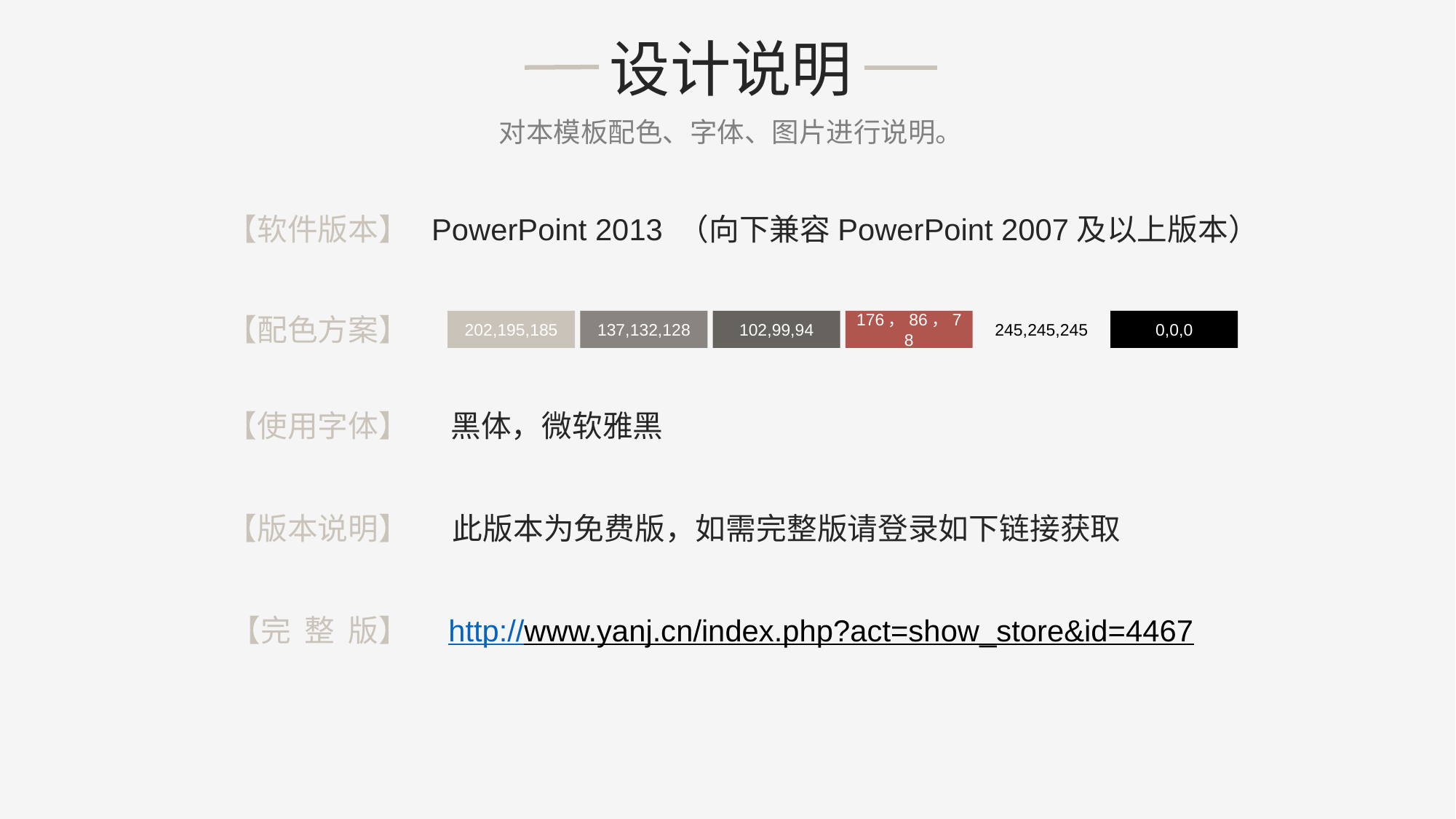

设计说明
对本模板配色、字体、图片进行说明。
【软件版本】
PowerPoint 2013 （向下兼容PowerPoint 2007及以上版本）
【配色方案】
202,195,185
137,132,128
102,99,94
176，86，78
245,245,245
0,0,0
【使用字体】
黑体，微软雅黑
【版本说明】
此版本为免费版，如需完整版请登录如下链接获取
http://www.yanj.cn/index.php?act=show_store&id=4467
【完  整  版】